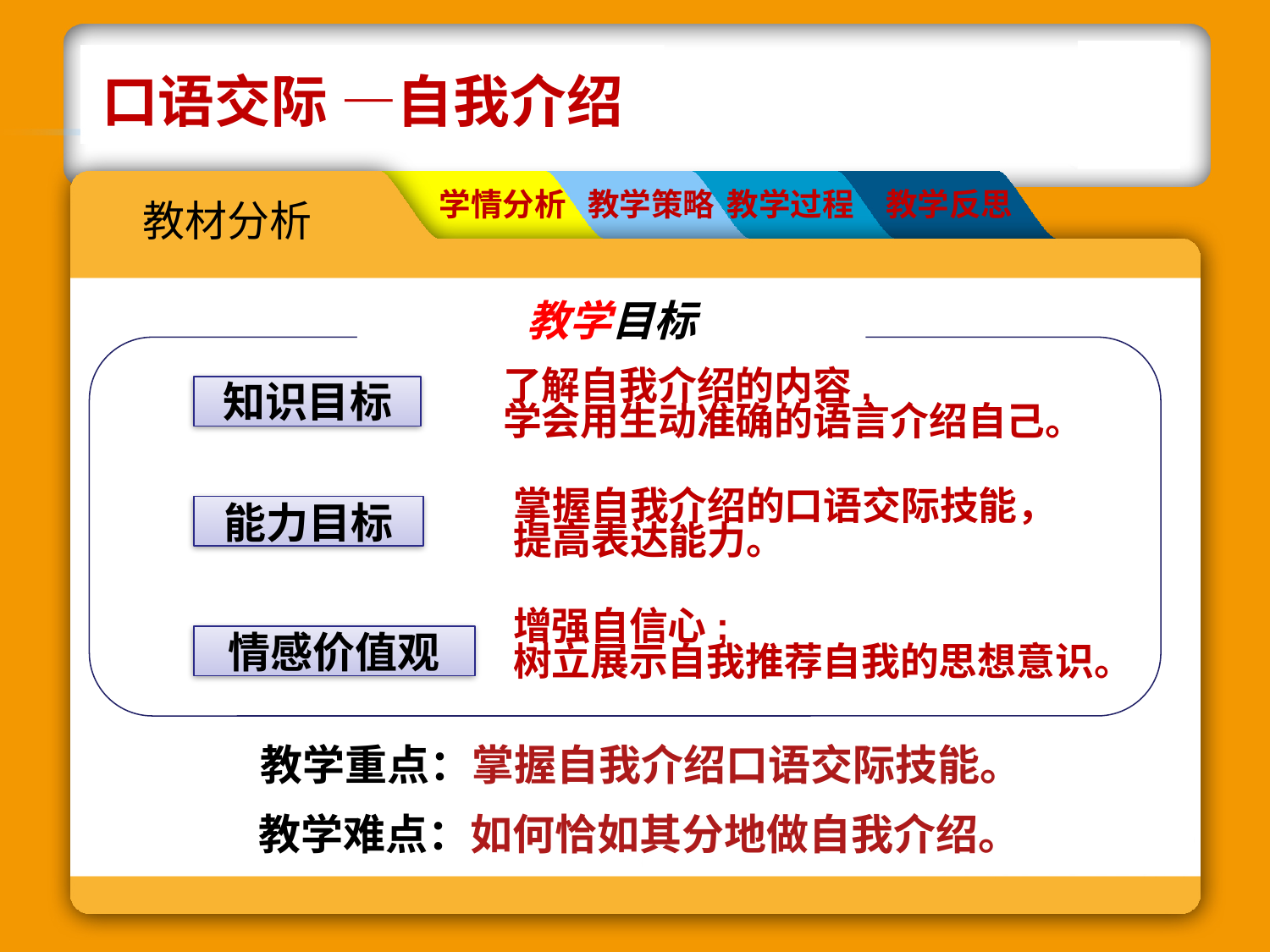

口语交际 —自我介绍
学情分析
教学策略
教学过程
教学反思
教材分析
教学目标

了解自我介绍的内容,
学会用生动准确的语言介绍自己。
知识目标
掌握自我介绍的口语交际技能，
提高表达能力。
能力目标
增强自信心;
树立展示自我推荐自我的思想意识。
情感价值观
 教学重点：掌握自我介绍口语交际技能。
  教学难点：如何恰如其分地做自我介绍。